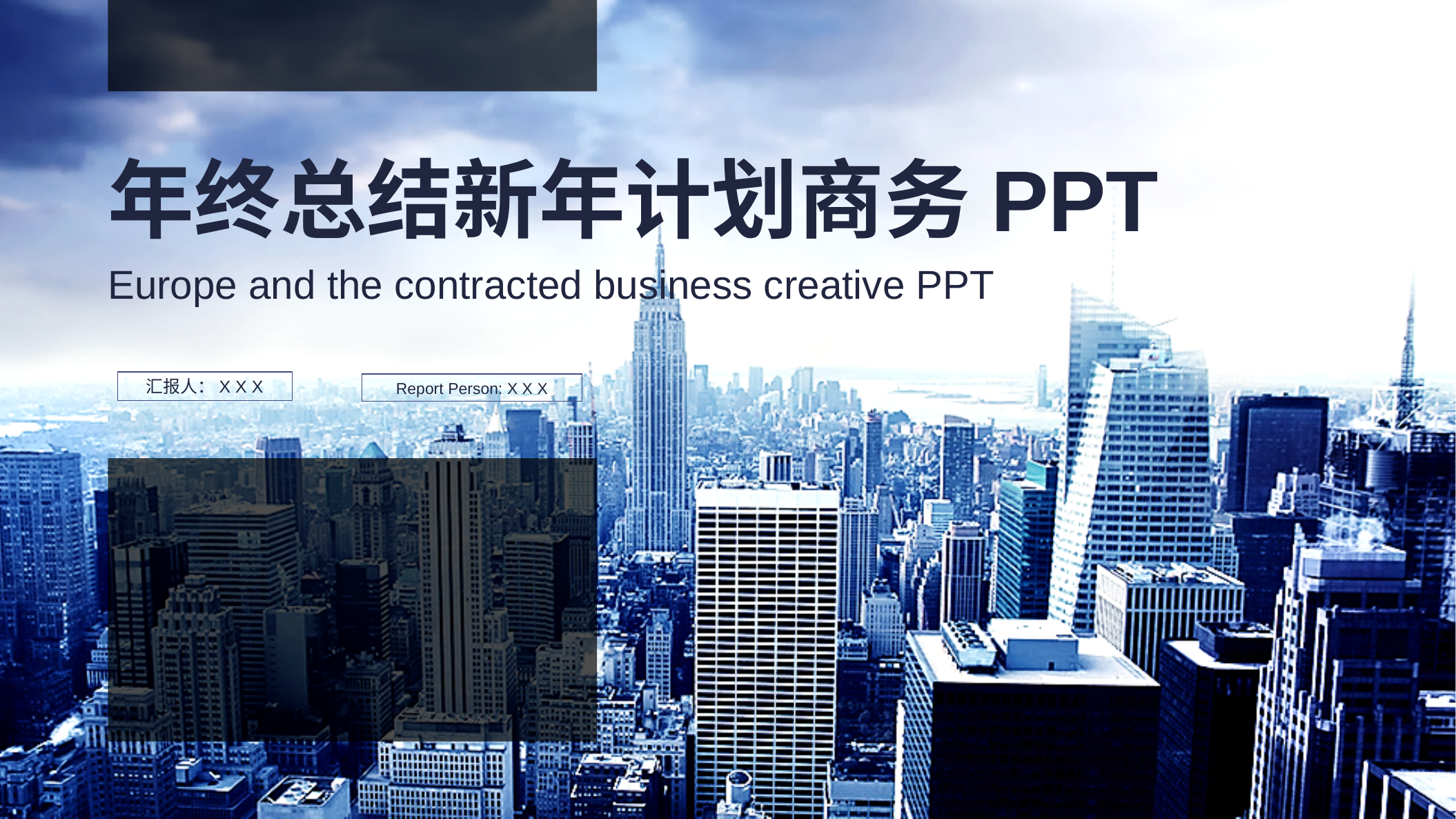

年终总结新年计划商务PPT
Europe and the contracted business creative PPT
汇报人：X X X
Report Person: X X X